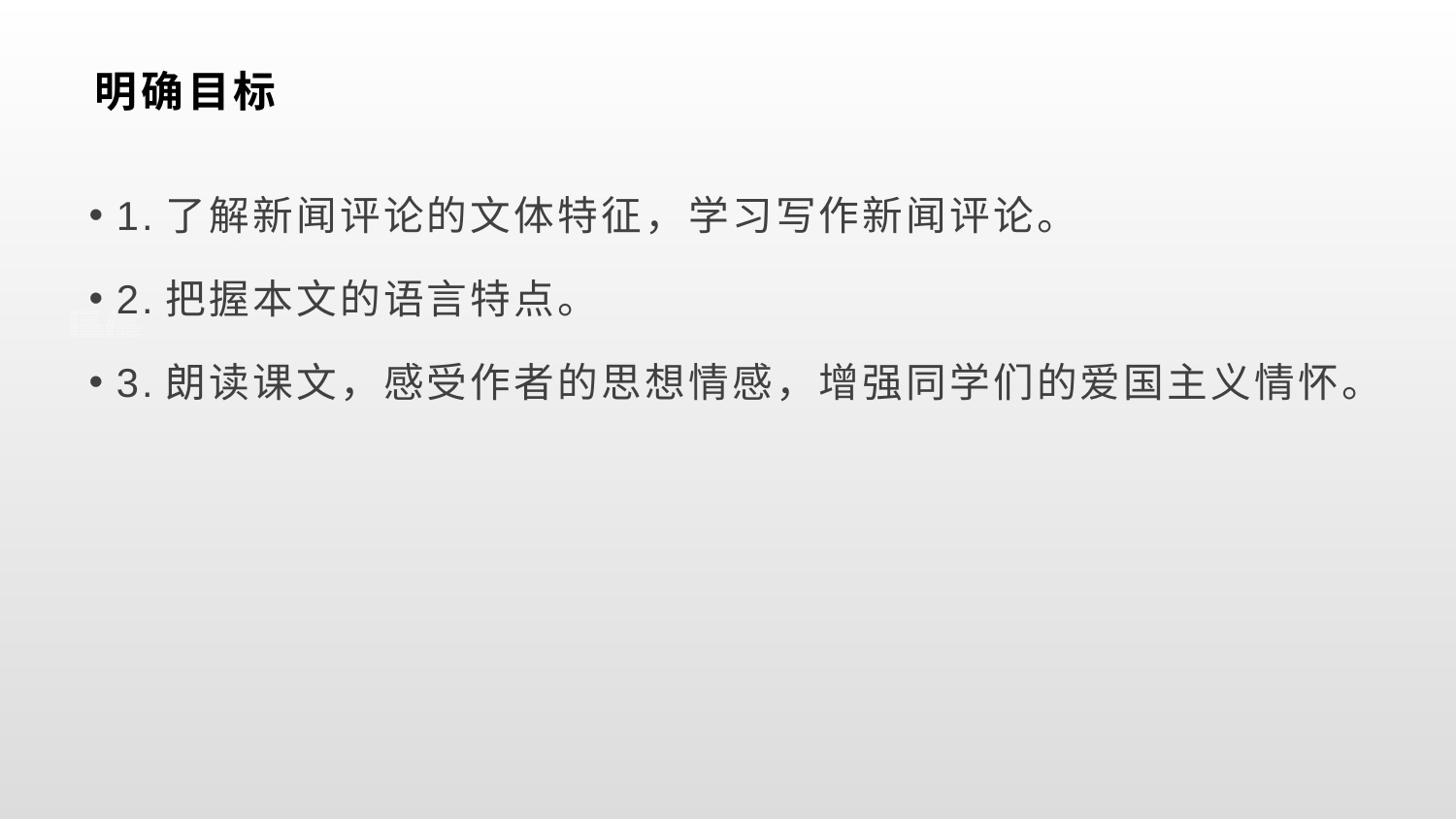

# 明确目标
1.了解新闻评论的文体特征，学习写作新闻评论。
2.把握本文的语言特点。
3.朗读课文，感受作者的思想情感，增强同学们的爱国主义情怀。